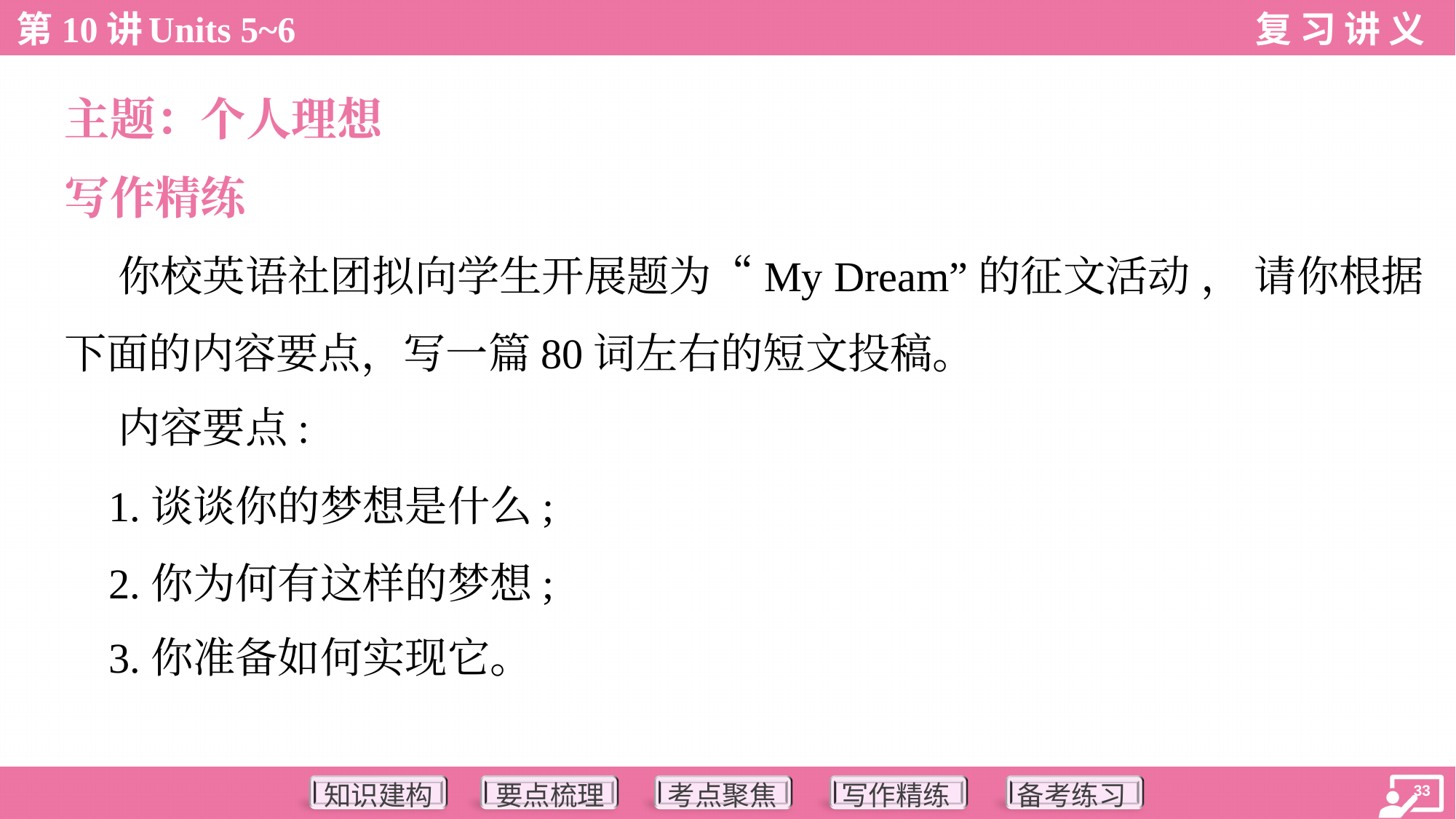

主题：个人理想
写作精练
    你校英语社团拟向学生开展题为“My Dream”的征文活动 ， 请你根据
下面的内容要点，写一篇80词左右的短文投稿。
    内容要点:
    1.谈谈你的梦想是什么;
    2.你为何有这样的梦想;
    3.你准备如何实现它。